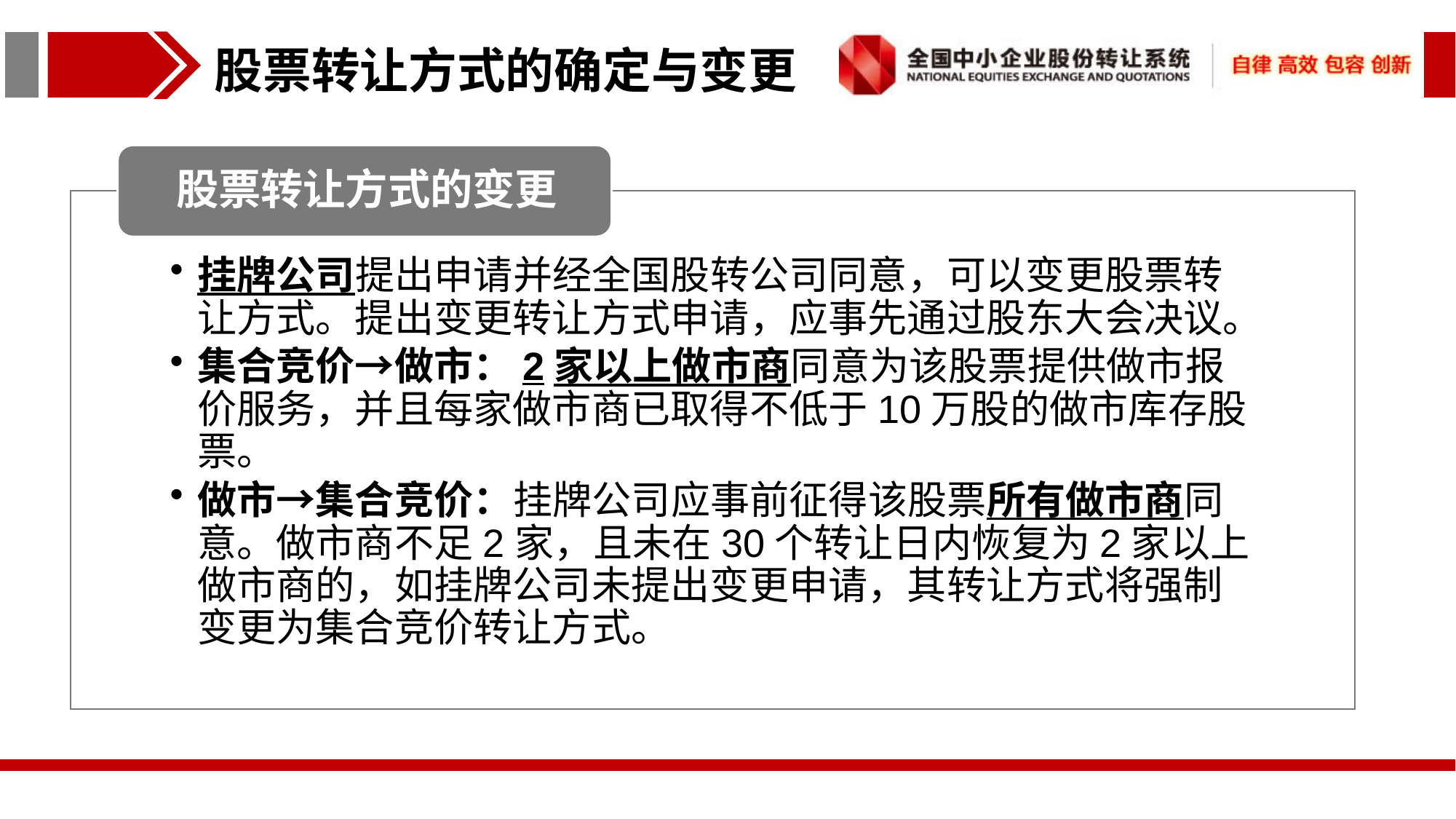

股票转让方式的确定与变更
挂牌公司提出申请并经全国股转公司同意，可以变更股票转让方式。提出变更转让方式申请，应事先通过股东大会决议。
集合竞价→做市：2家以上做市商同意为该股票提供做市报价服务，并且每家做市商已取得不低于10万股的做市库存股票。
做市→集合竞价：挂牌公司应事前征得该股票所有做市商同意。做市商不足2家，且未在30个转让日内恢复为2家以上做市商的，如挂牌公司未提出变更申请，其转让方式将强制变更为集合竞价转让方式。
股票转让方式的变更
9